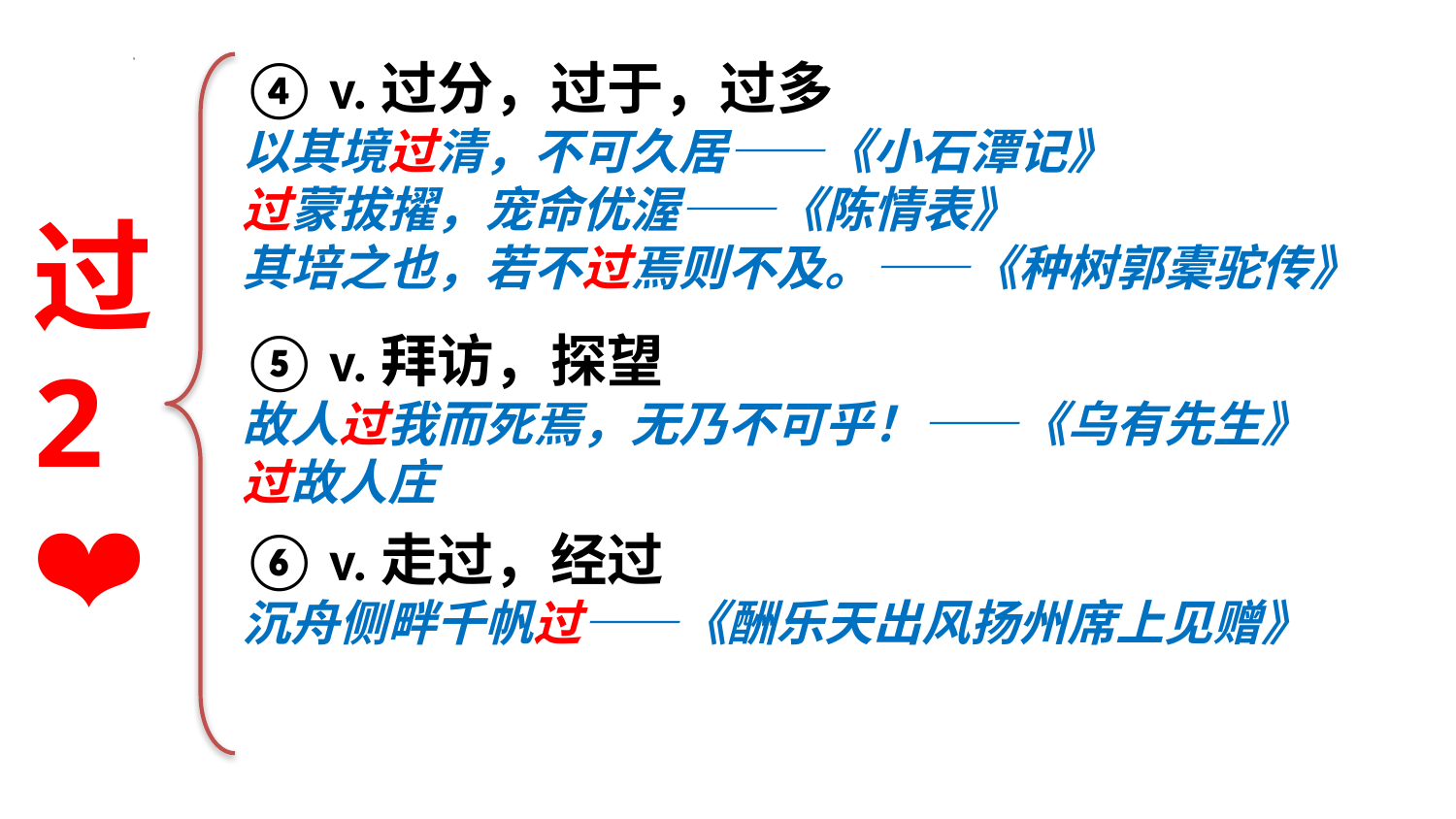

④ v.过分，过于，过多
以其境过清，不可久居——《小石潭记》
过蒙拔擢，宠命优渥——《陈情表》
其培之也，若不过焉则不及。——《种树郭橐驼传》

过
2
❤
⑤ v.拜访，探望
故人过我而死焉，无乃不可乎！——《乌有先生》
过故人庄
⑥ v.走过，经过
沉舟侧畔千帆过——《酬乐天出风扬州席上见赠》